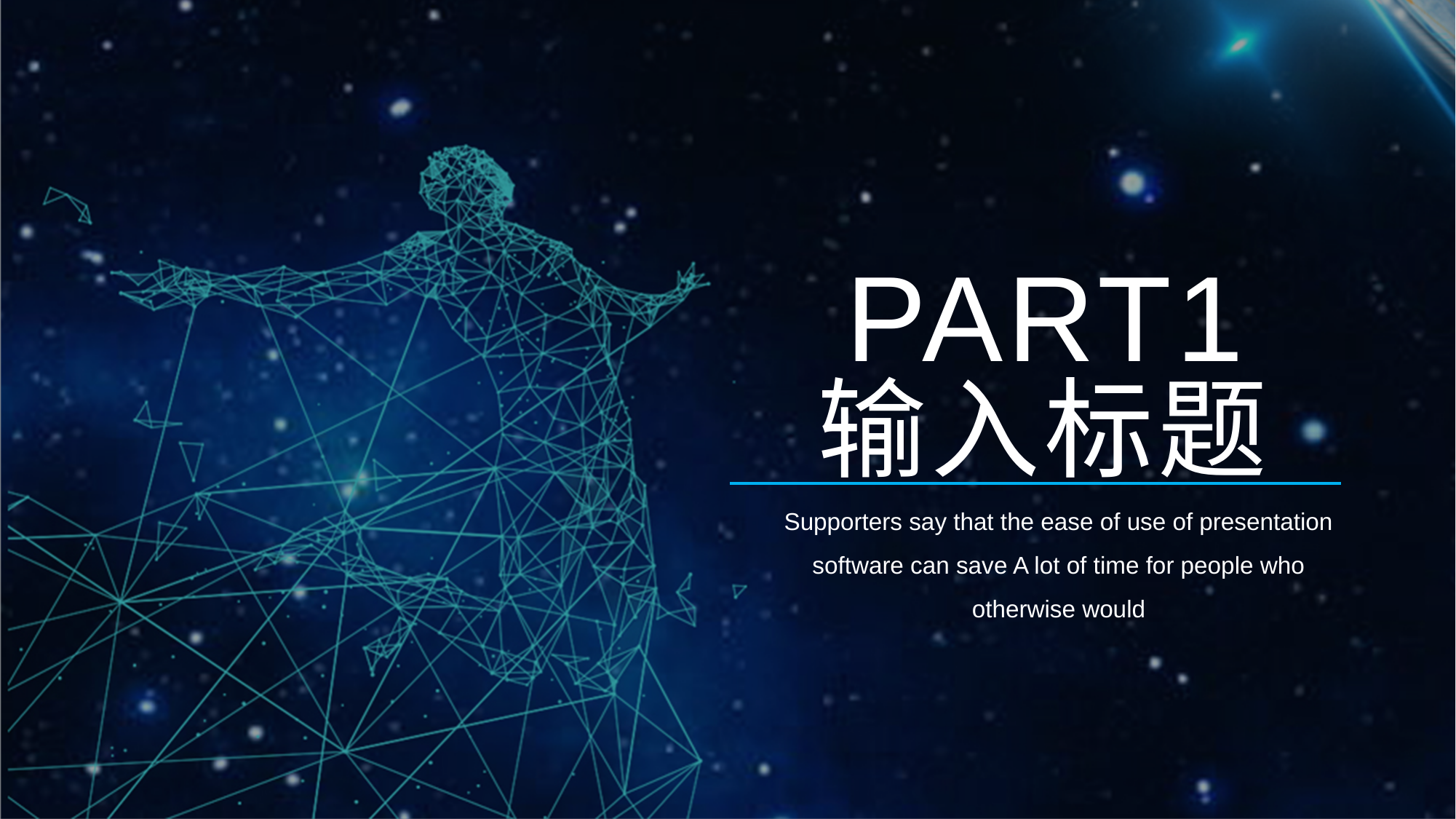

PART1
输入标题
Supporters say that the ease of use of presentation software can save A lot of time for people who otherwise would